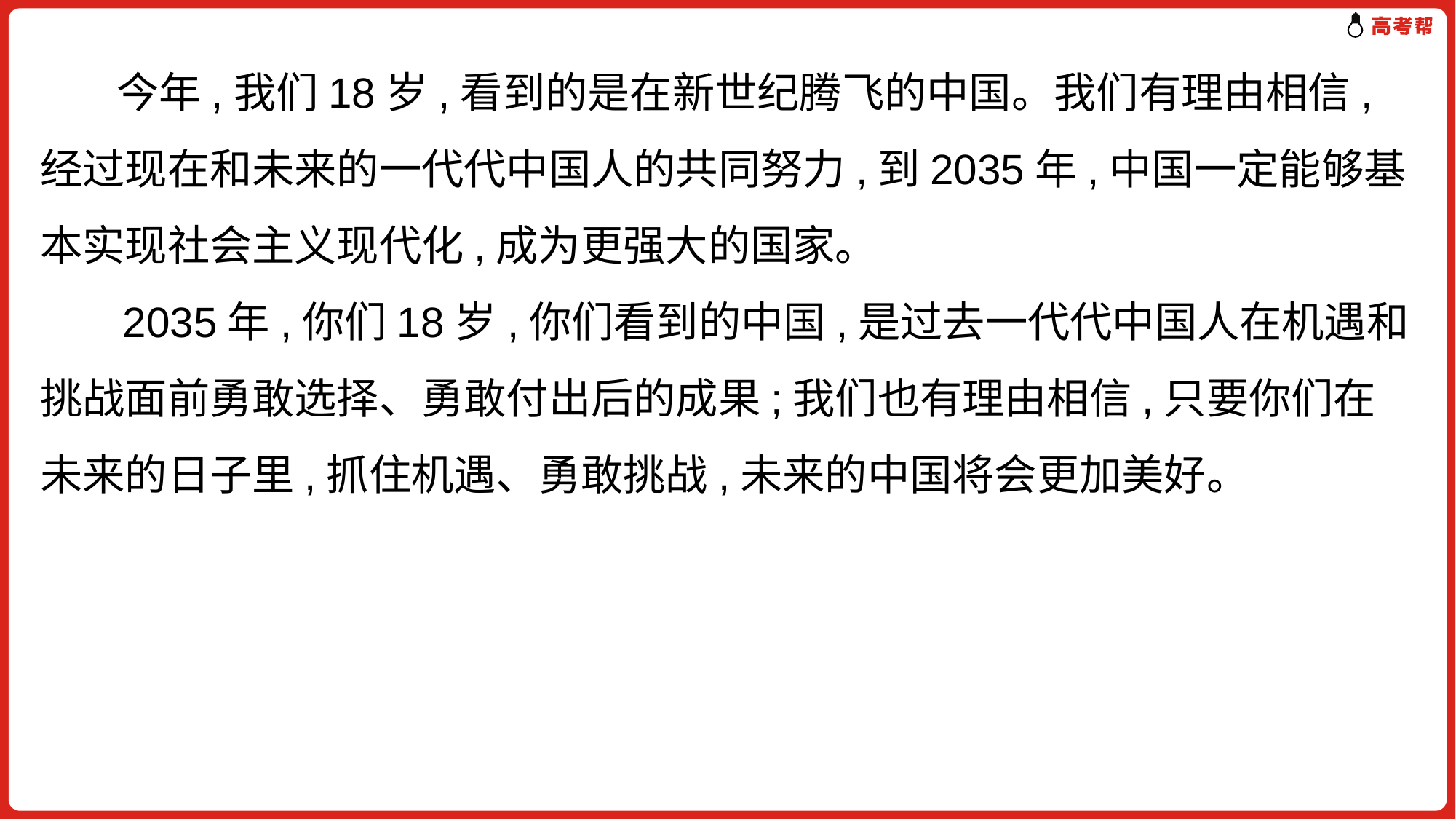

今年,我们18岁,看到的是在新世纪腾飞的中国。我们有理由相信,经过现在和未来的一代代中国人的共同努力,到2035年,中国一定能够基本实现社会主义现代化,成为更强大的国家。
       2035年,你们18岁,你们看到的中国,是过去一代代中国人在机遇和挑战面前勇敢选择、勇敢付出后的成果;我们也有理由相信,只要你们在未来的日子里,抓住机遇、勇敢挑战,未来的中国将会更加美好。